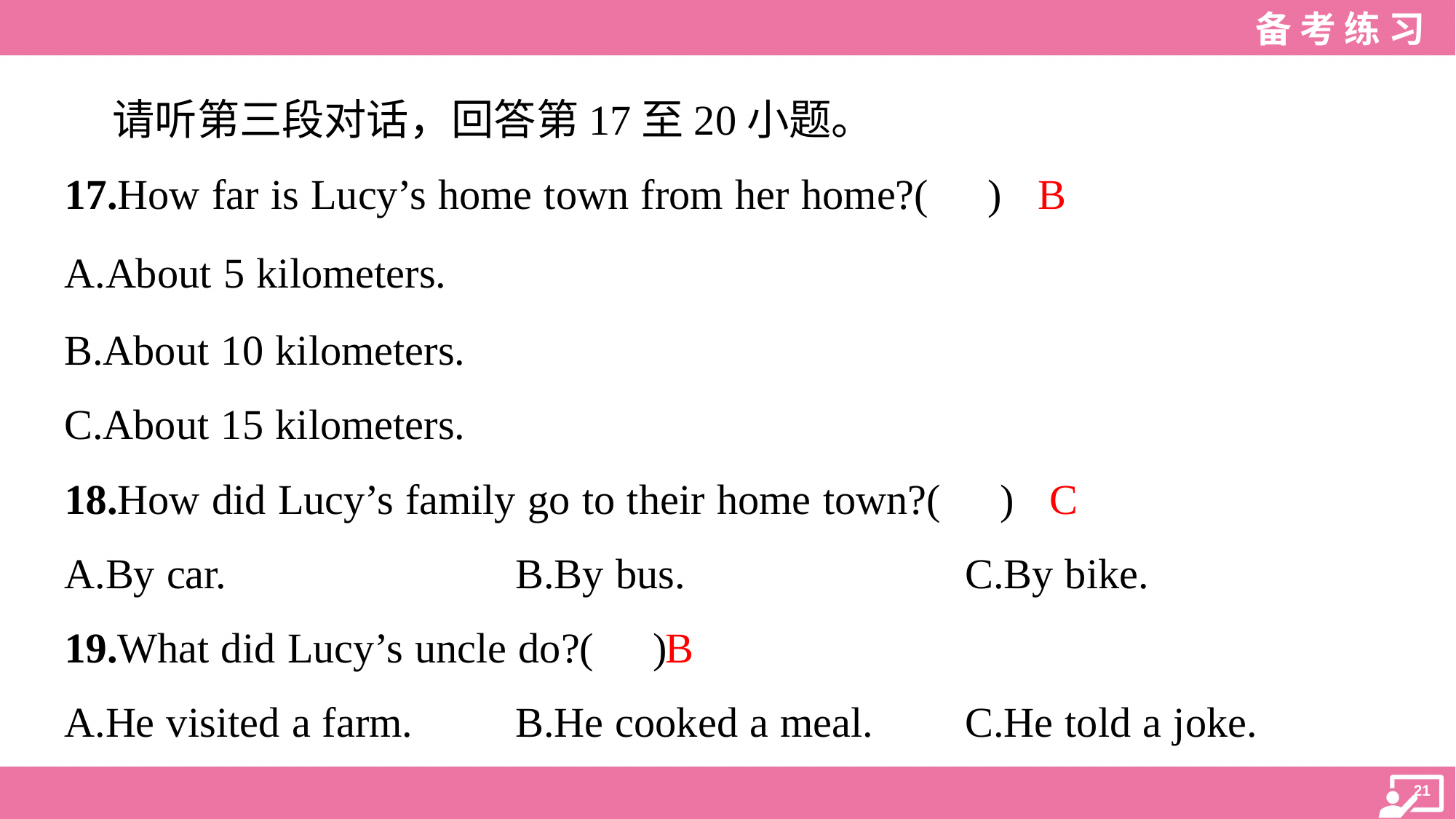

请听第三段对话，回答第17至20小题。
B
17.How far is Lucy’s home town from her home?(     )
A.About 5 kilometers.
B.About 10 kilometers.
C.About 15 kilometers.
C
18.How did Lucy’s family go to their home town?(     )
A.By car.	B.By bus.	C.By bike.
B
19.What did Lucy’s uncle do?(     )
A.He visited a farm.	B.He cooked a meal.	C.He told a joke.